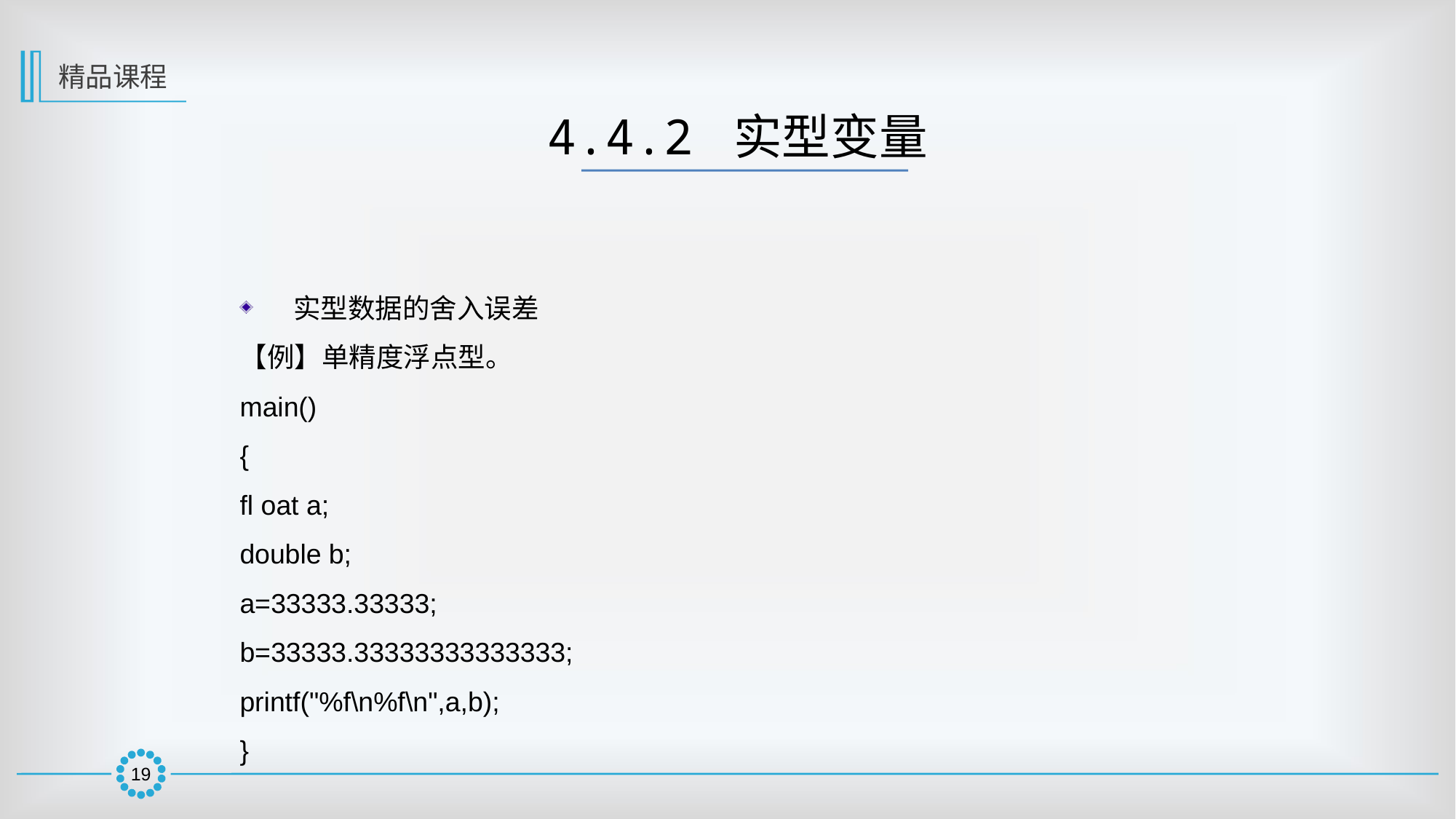

精品课程
4.4.2 实型变量

 实型数据的舍入误差
【例】单精度浮点型。
main()
{
fl oat a;
double b;
a=33333.33333;
b=33333.33333333333333;
printf("%f\n%f\n",a,b);
}

19